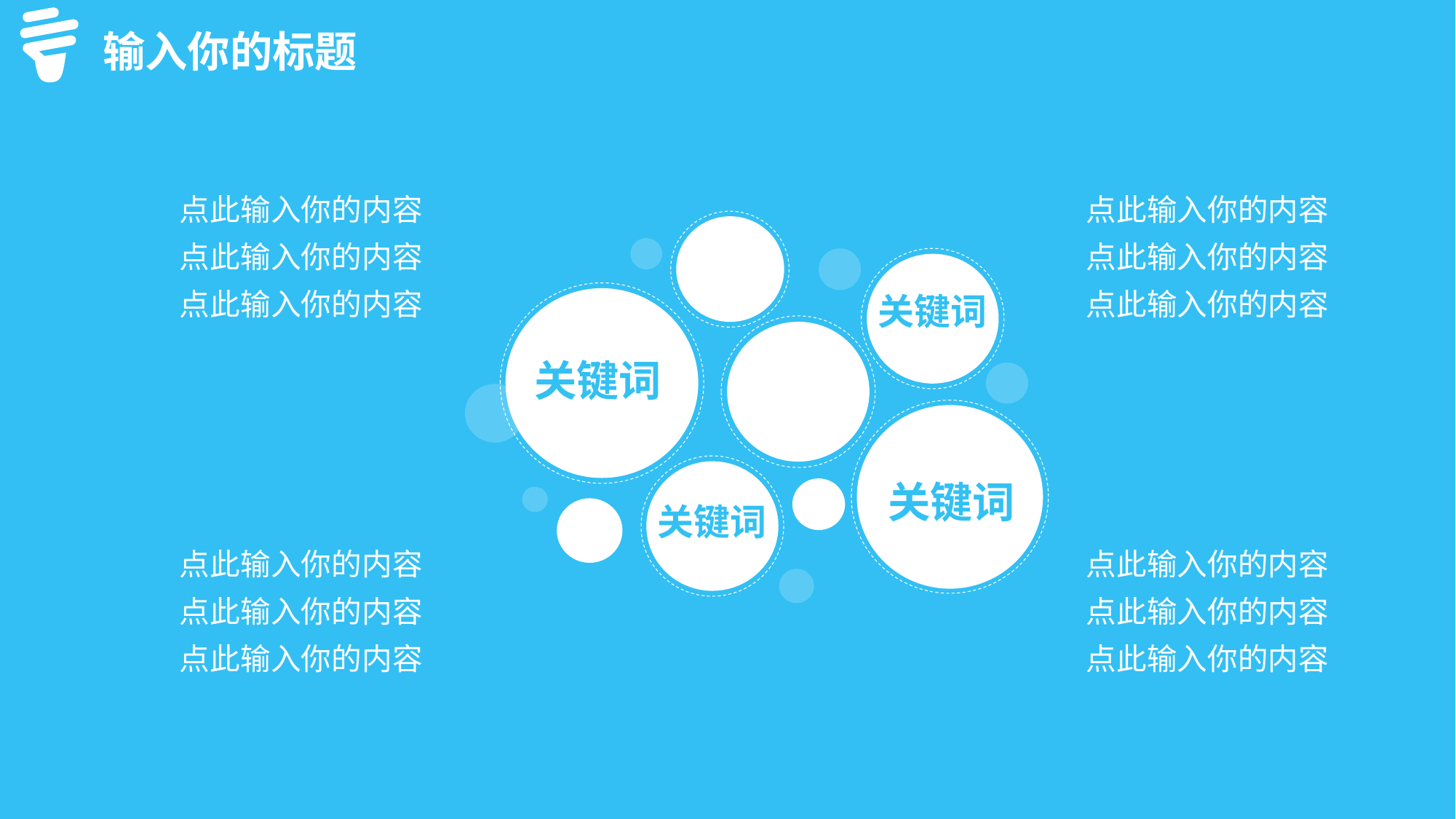

输入你的标题
点此输入你的内容
点此输入你的内容
点此输入你的内容
点此输入你的内容
点此输入你的内容
点此输入你的内容

关键词
关键词
关键词
关键词
点此输入你的内容
点此输入你的内容
点此输入你的内容
点此输入你的内容
点此输入你的内容
点此输入你的内容